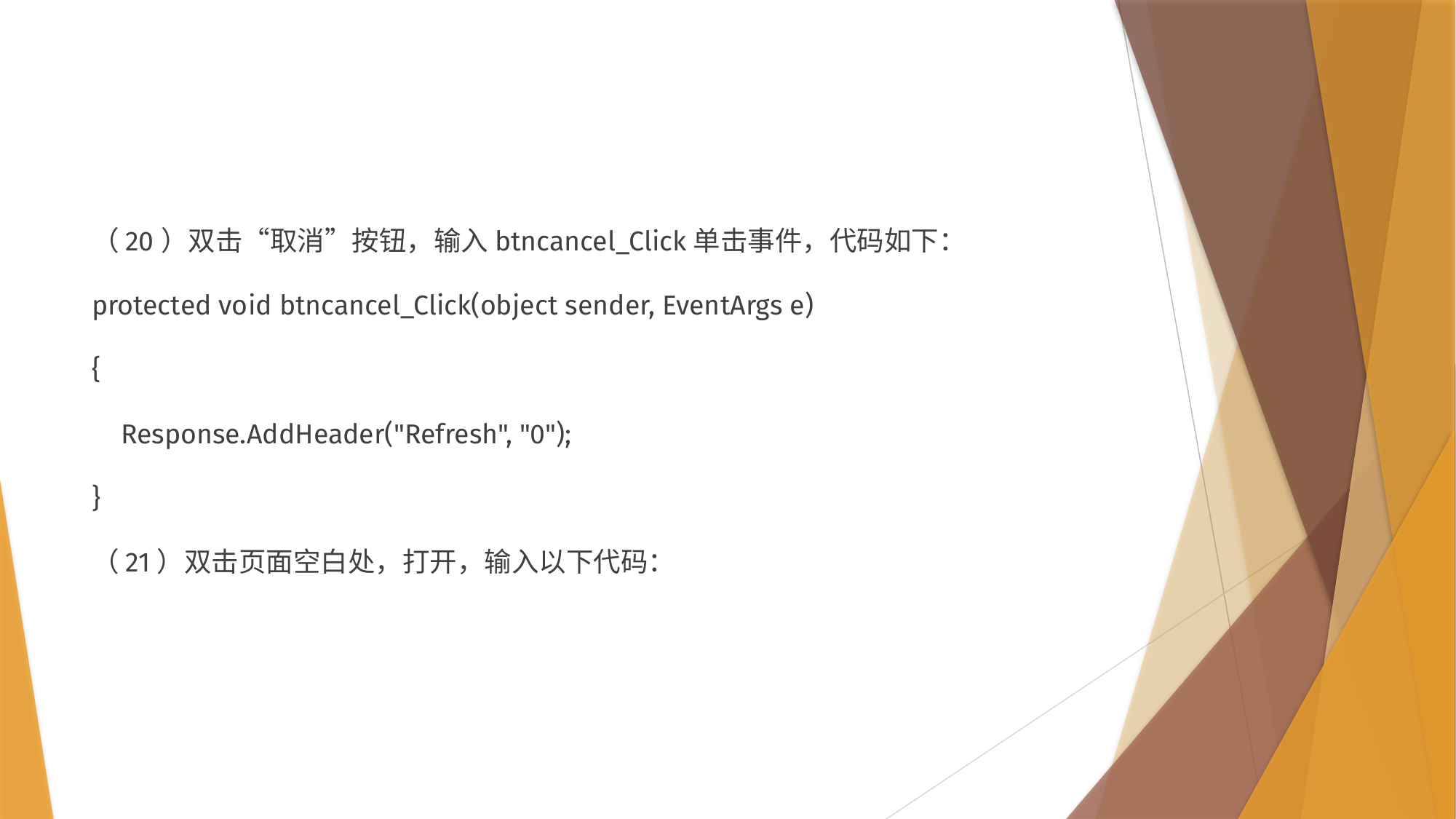

#
（20）双击“取消”按钮，输入btncancel_Click单击事件，代码如下：
protected void btncancel_Click(object sender, EventArgs e)
{
    Response.AddHeader("Refresh", "0");
}
（21）双击页面空白处，打开，输入以下代码：